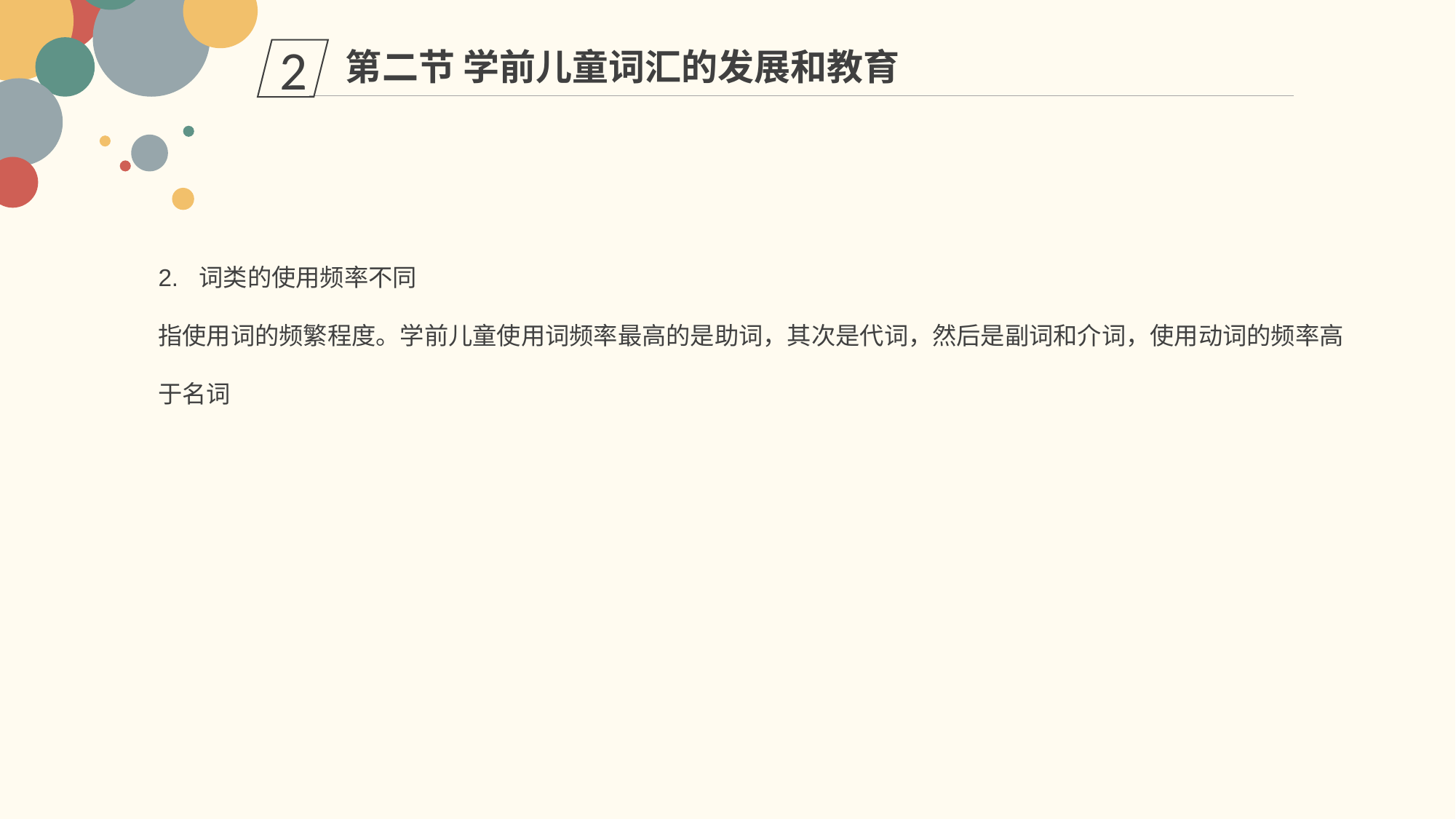

第二节 学前儿童词汇的发展和教育
2
词类的使用频率不同
指使用词的频繁程度。学前儿童使用词频率最高的是助词，其次是代词，然后是副词和介词，使用动词的频率高于名词